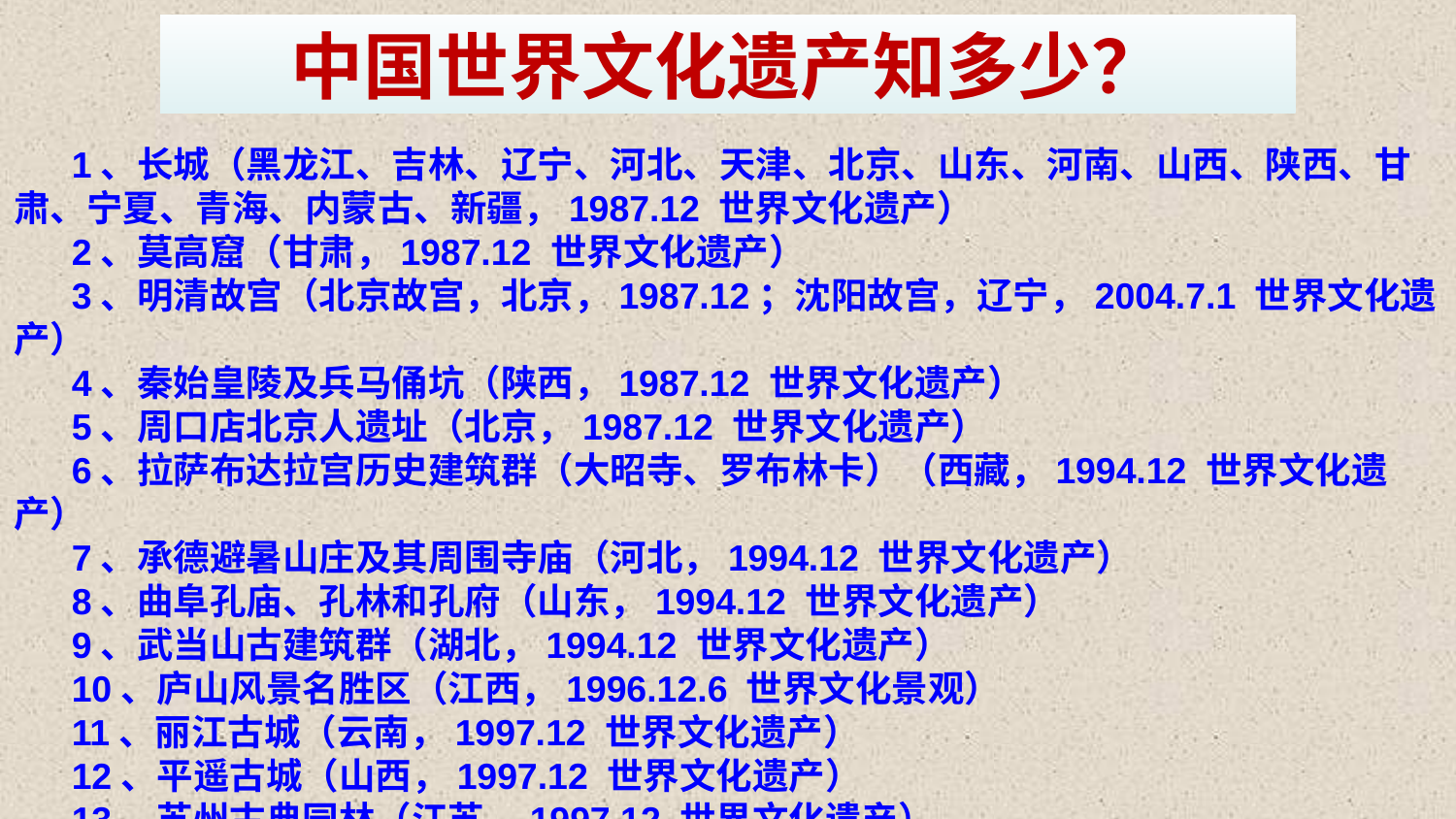

中国世界文化遗产知多少？
1、长城（黑龙江、吉林、辽宁、河北、天津、北京、山东、河南、山西、陕西、甘肃、宁夏、青海、内蒙古、新疆，1987.12 世界文化遗产）
2、莫高窟（甘肃，1987.12 世界文化遗产）
3、明清故宫（北京故宫，北京，1987.12；沈阳故宫，辽宁，2004.7.1 世界文化遗产）
4、秦始皇陵及兵马俑坑（陕西，1987.12 世界文化遗产）
5、周口店北京人遗址（北京，1987.12 世界文化遗产）
6、拉萨布达拉宫历史建筑群（大昭寺、罗布林卡）（西藏，1994.12 世界文化遗产）
7、承德避暑山庄及其周围寺庙（河北，1994.12 世界文化遗产）
8、曲阜孔庙、孔林和孔府（山东，1994.12 世界文化遗产）
9、武当山古建筑群（湖北，1994.12 世界文化遗产）
10、庐山风景名胜区（江西，1996.12.6 世界文化景观）
11、丽江古城（云南，1997.12 世界文化遗产）
12、平遥古城（山西，1997.12 世界文化遗产）
13、苏州古典园林（江苏，1997.12 世界文化遗产）
14、北京皇家祭坛-天坛（北京，1998.11 世界文化遗产）